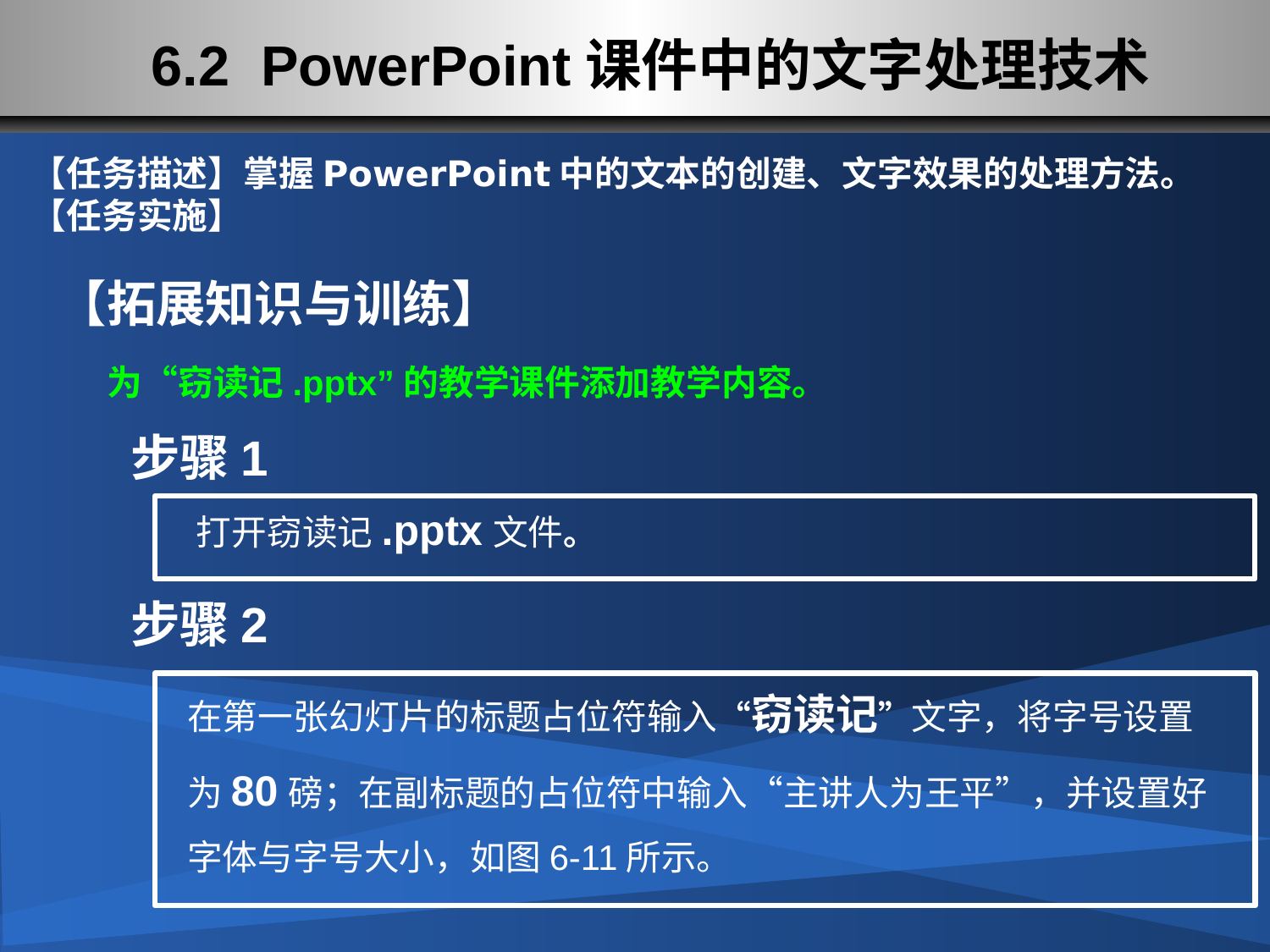

# 6.2  PowerPoint课件中的文字处理技术
【任务描述】掌握PowerPoint中的文本的创建、文字效果的处理方法。
【任务实施】
【拓展知识与训练】
为“窃读记.pptx”的教学课件添加教学内容。
步骤1

打开窃读记.pptx文件。
步骤2

在第一张幻灯片的标题占位符输入“窃读记”文字，将字号设置为80磅；在副标题的占位符中输入“主讲人为王平”，并设置好字体与字号大小，如图6-11所示。